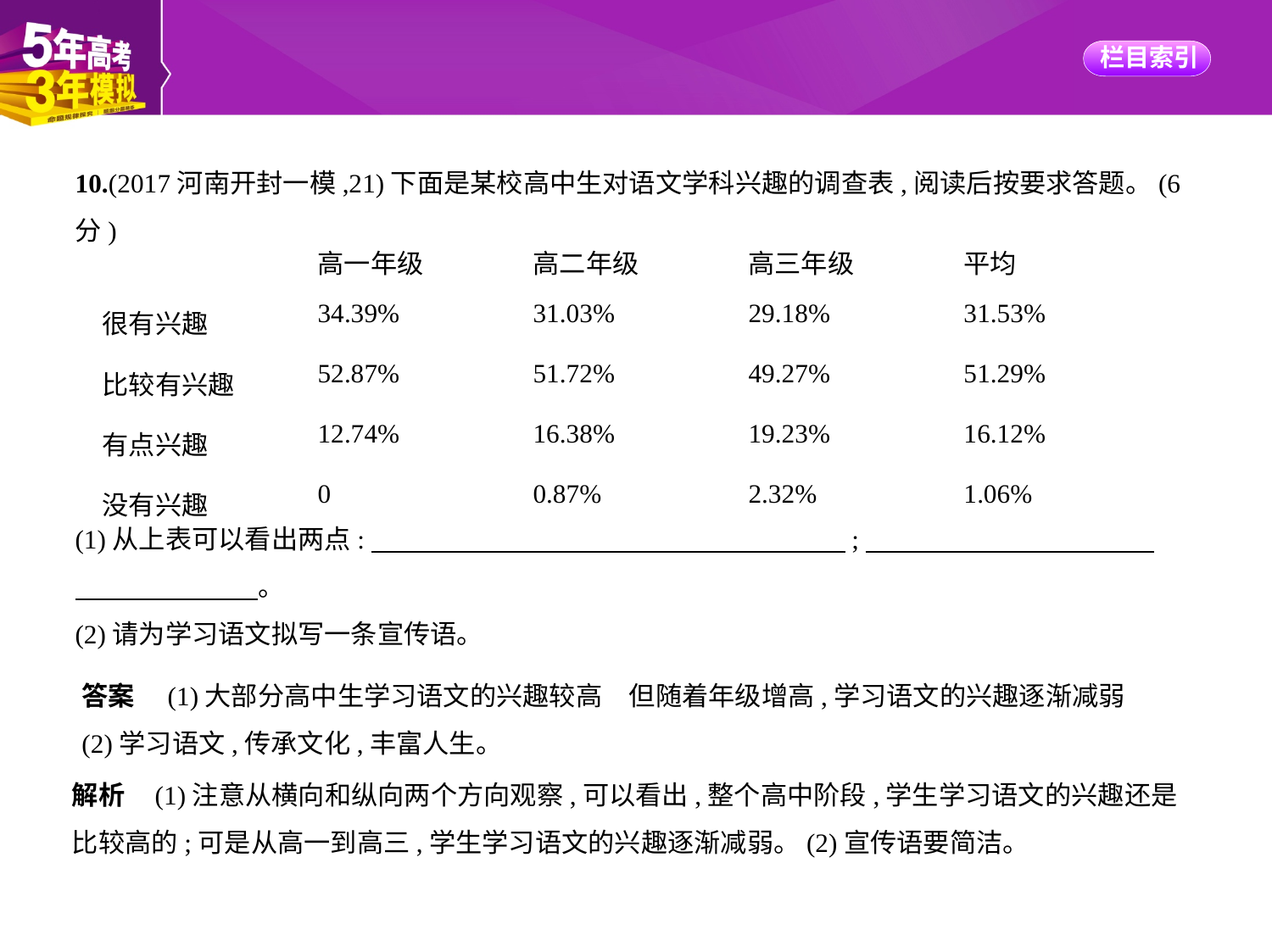

10.(2017河南开封一模,21)下面是某校高中生对语文学科兴趣的调查表,阅读后按要求答题。(6分)
(1)从上表可以看出两点:　　　　　　　　　　　　　　　　　    ;　　　　　　　　　　    
　　　　　　    。
(2)请为学习语文拟写一条宣传语。
|  | 高一年级 | 高二年级 | 高三年级 | 平均 |
| --- | --- | --- | --- | --- |
| 很有兴趣 | 34.39% | 31.03% | 29.18% | 31.53% |
| 比较有兴趣 | 52.87% | 51.72% | 49.27% | 51.29% |
| 有点兴趣 | 12.74% | 16.38% | 19.23% | 16.12% |
| 没有兴趣 | 0 | 0.87% | 2.32% | 1.06% |
答案　(1)大部分高中生学习语文的兴趣较高　但随着年级增高,学习语文的兴趣逐渐减弱
(2)学习语文,传承文化,丰富人生。
解析    (1)注意从横向和纵向两个方向观察,可以看出,整个高中阶段,学生学习语文的兴趣还是
比较高的;可是从高一到高三,学生学习语文的兴趣逐渐减弱。(2)宣传语要简洁。